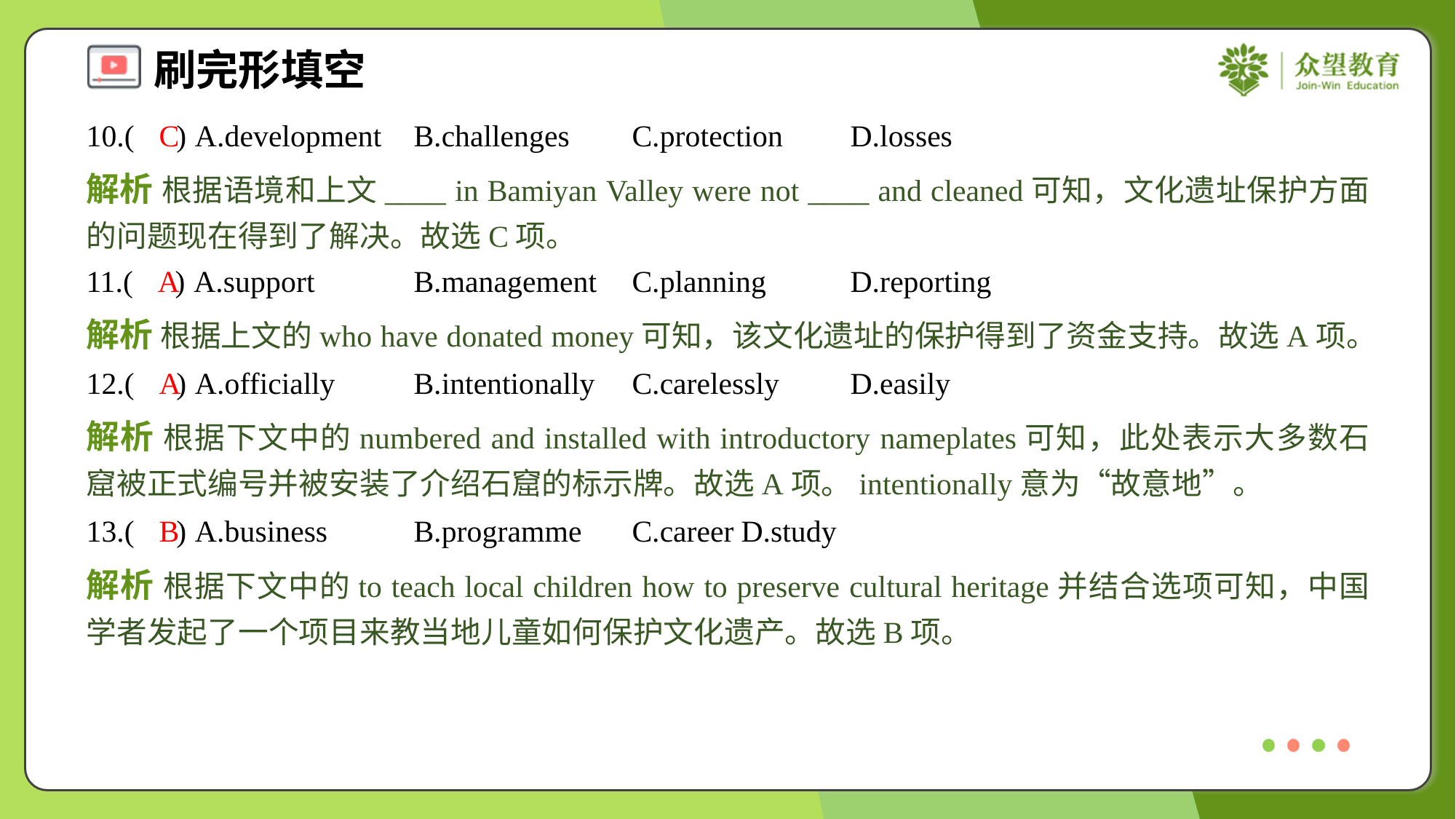

10.(     ) A.development	B.challenges	C.protection	D.losses
C
解析 根据语境和上文____ in Bamiyan Valley were not ____ and cleaned可知，文化遗址保护方面的问题现在得到了解决。故选C项。
11.(     ) A.support	B.management	C.planning	D.reporting
A
解析 根据上文的who have donated money可知，该文化遗址的保护得到了资金支持。故选A项。
12.(     ) A.officially	B.intentionally	C.carelessly	D.easily
A
解析 根据下文中的numbered and installed with introductory nameplates可知，此处表示大多数石窟被正式编号并被安装了介绍石窟的标示牌。故选A项。intentionally意为“故意地”。
13.(     ) A.business	B.programme	C.career	D.study
B
解析 根据下文中的to teach local children how to preserve cultural heritage并结合选项可知，中国学者发起了一个项目来教当地儿童如何保护文化遗产。故选B项。